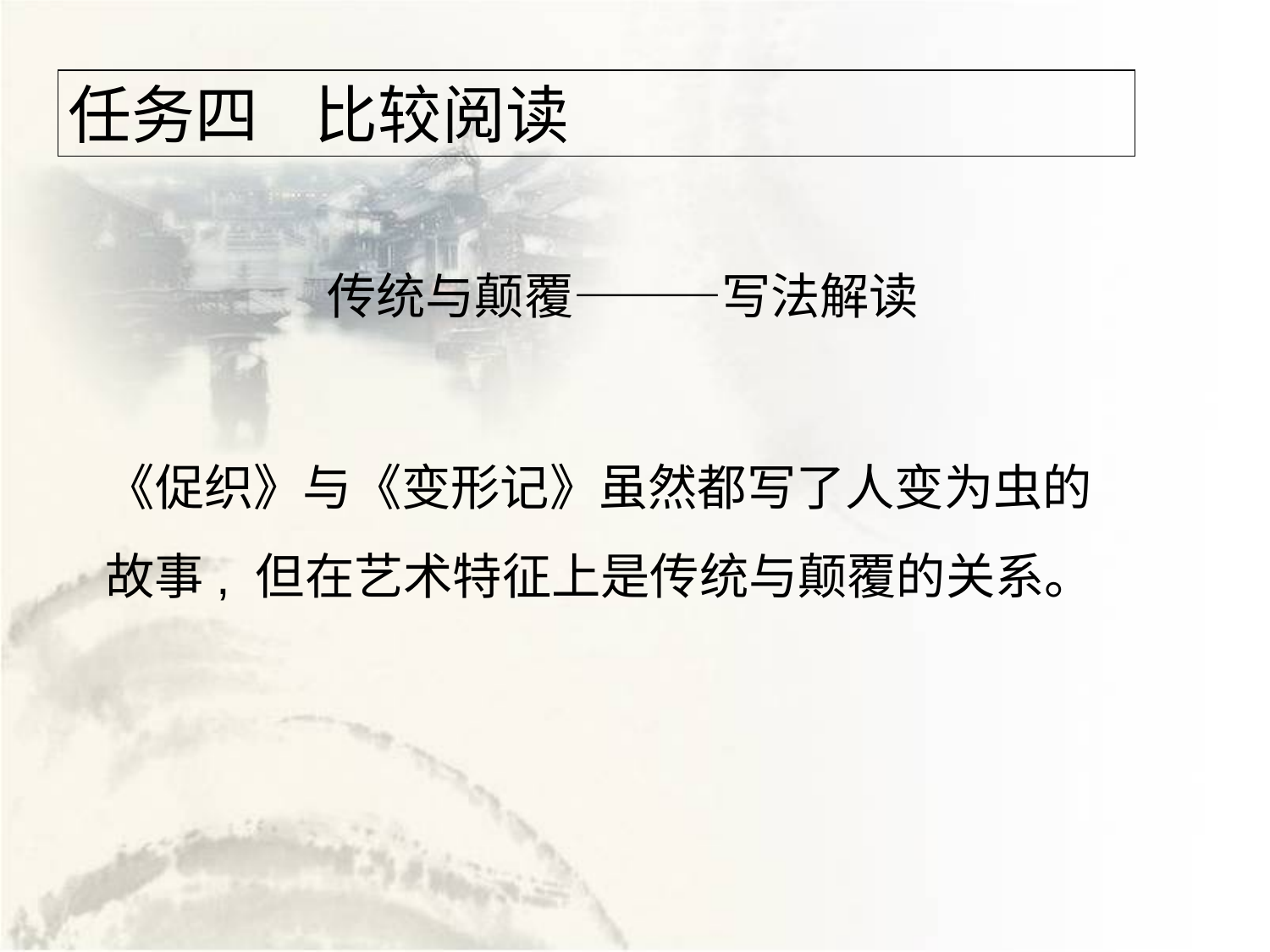

任务四    比较阅读
# 传统与颠覆———写法解读
《促织》与《变形记》虽然都写了人变为虫的故事, 但在艺术特征上是传统与颠覆的关系。